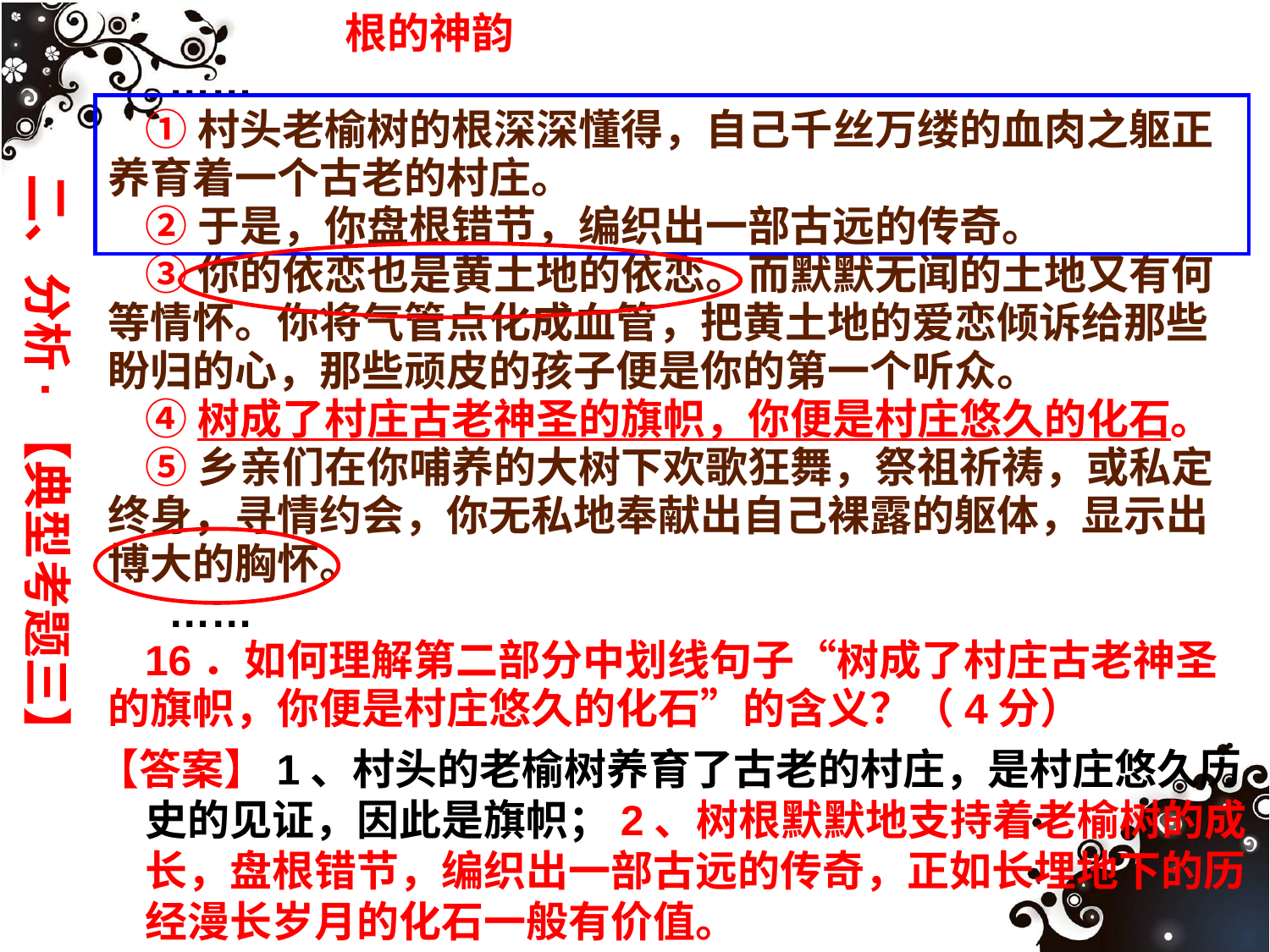

二、分析·【典型考题三】
                    根的神韵
  ……
①村头老榆树的根深深懂得，自己千丝万缕的血肉之躯正养育着一个古老的村庄。
②于是，你盘根错节，编织出一部古远的传奇。
③你的依恋也是黄土地的依恋。而默默无闻的土地又有何等情怀。你将气管点化成血管，把黄土地的爱恋倾诉给那些盼归的心，那些顽皮的孩子便是你的第一个听众。
④树成了村庄古老神圣的旗帜，你便是村庄悠久的化石。
⑤乡亲们在你哺养的大树下欢歌狂舞，祭祖祈祷，或私定终身，寻情约会，你无私地奉献出自己裸露的躯体，显示出博大的胸怀。
  ……
16．如何理解第二部分中划线句子“树成了村庄古老神圣的旗帜，你便是村庄悠久的化石”的含义？（4分）

【答案】1、村头的老榆树养育了古老的村庄，是村庄悠久历史的见证，因此是旗帜；2、树根默默地支持着老榆树的成长，盘根错节，编织出一部古远的传奇，正如长埋地下的历经漫长岁月的化石一般有价值。